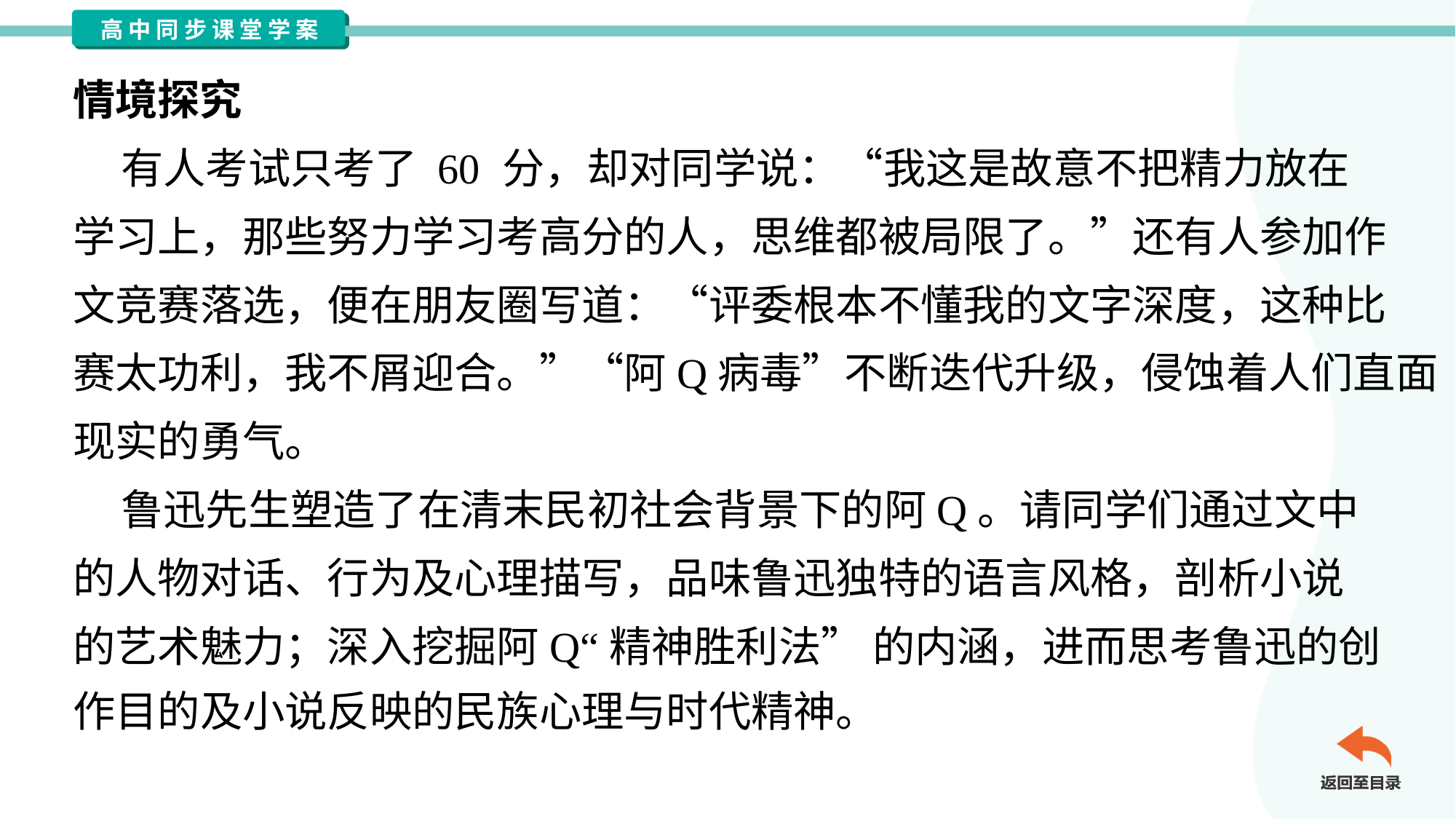

情境探究
    有人考试只考了 60 分，却对同学说：“我这是故意不把精力放在
学习上，那些努力学习考高分的人，思维都被局限了。”还有人参加作
文竞赛落选，便在朋友圈写道：“评委根本不懂我的文字深度，这种比
赛太功利，我不屑迎合。”“阿Q病毒”不断迭代升级，侵蚀着人们直面
现实的勇气。
    鲁迅先生塑造了在清末民初社会背景下的阿Q。请同学们通过文中
的人物对话、行为及心理描写，品味鲁迅独特的语言风格，剖析小说
的艺术魅力；深入挖掘阿Q“精神胜利法” 的内涵，进而思考鲁迅的创
作目的及小说反映的民族心理与时代精神。#1.2